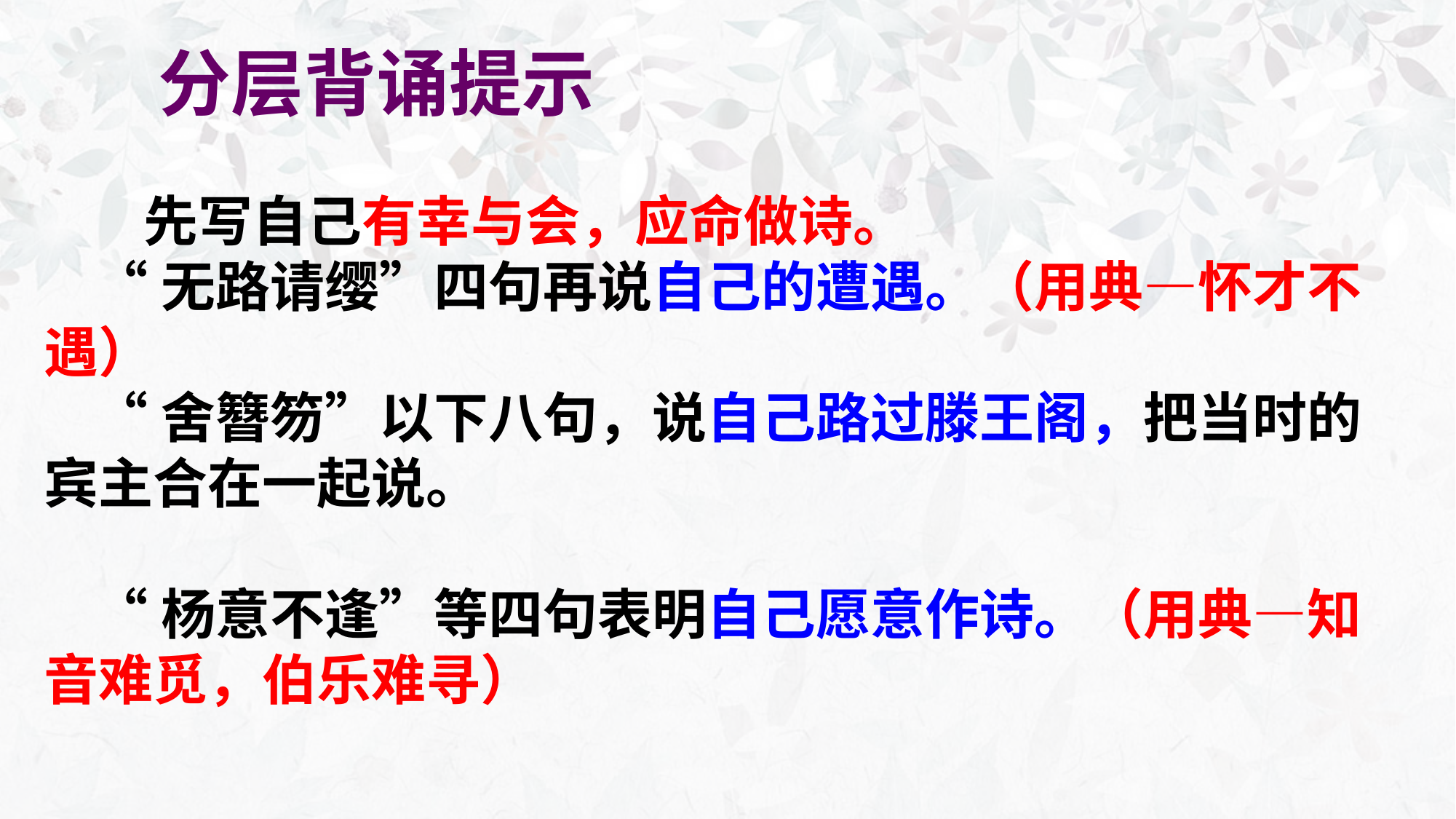

分层背诵提示
       先写自己有幸与会，应命做诗。
    “无路请缨”四句再说自己的遭遇。（用典—怀才不遇）
    “舍簪笏”以下八句，说自己路过滕王阁，把当时的宾主合在一起说。

    “杨意不逢”等四句表明自己愿意作诗。（用典—知音难觅，伯乐难寻）